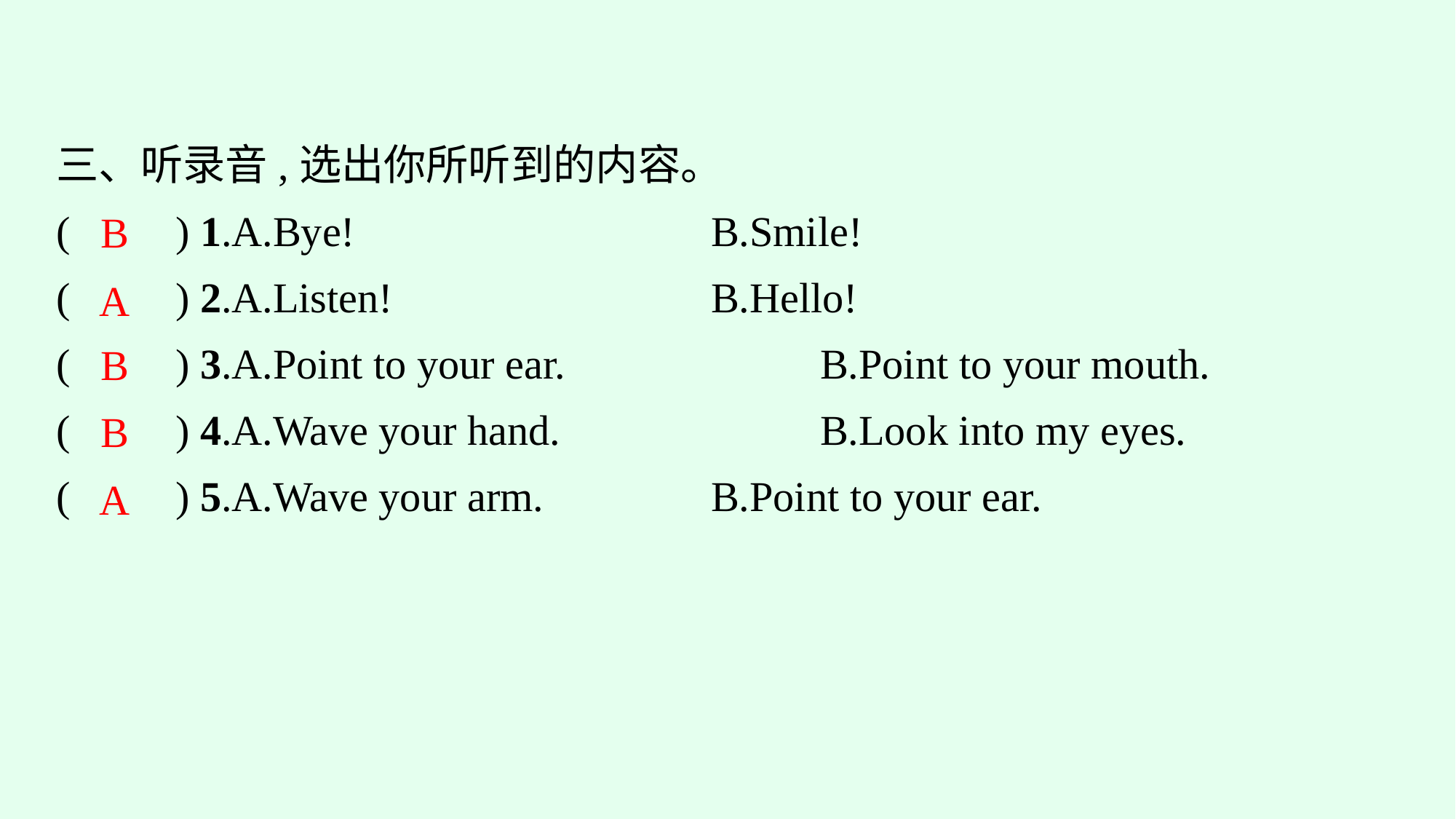

三、听录音,选出你所听到的内容。
(　　) 1.A.Bye!　　　　　　　　	B.Smile!
(　　) 2.A.Listen!				B.Hello!
(　　) 3.A.Point to your ear.			B.Point to your mouth.
(　　) 4.A.Wave your hand.			B.Look into my eyes.
(　　) 5.A.Wave your arm.			B.Point to your ear.
B
A
B
B
A